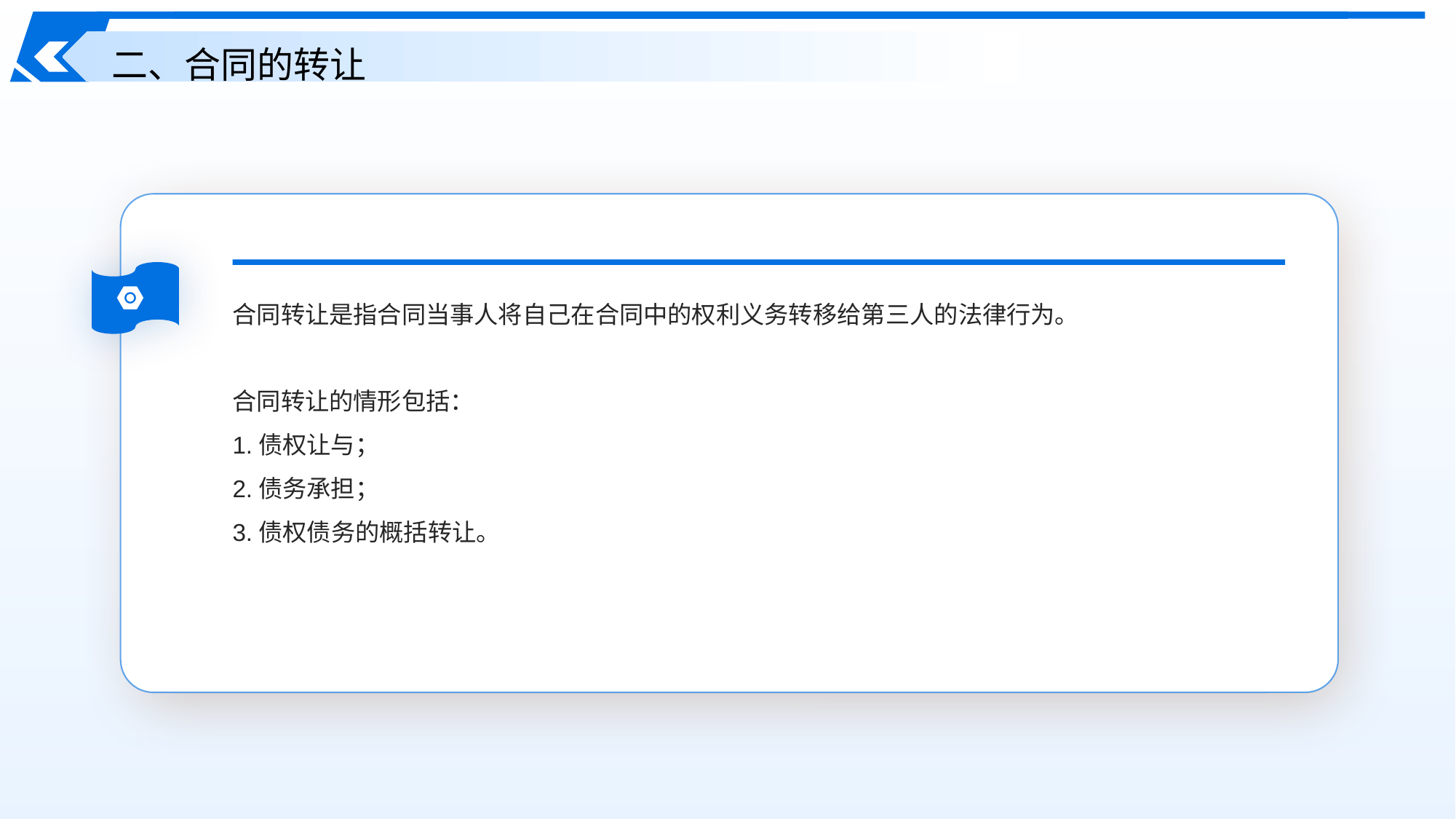

二、合同的转让

合同转让是指合同当事人将自己在合同中的权利义务转移给第三人的法律行为。

合同转让的情形包括：
1.债权让与；
2.债务承担；
3.债权债务的概括转让。